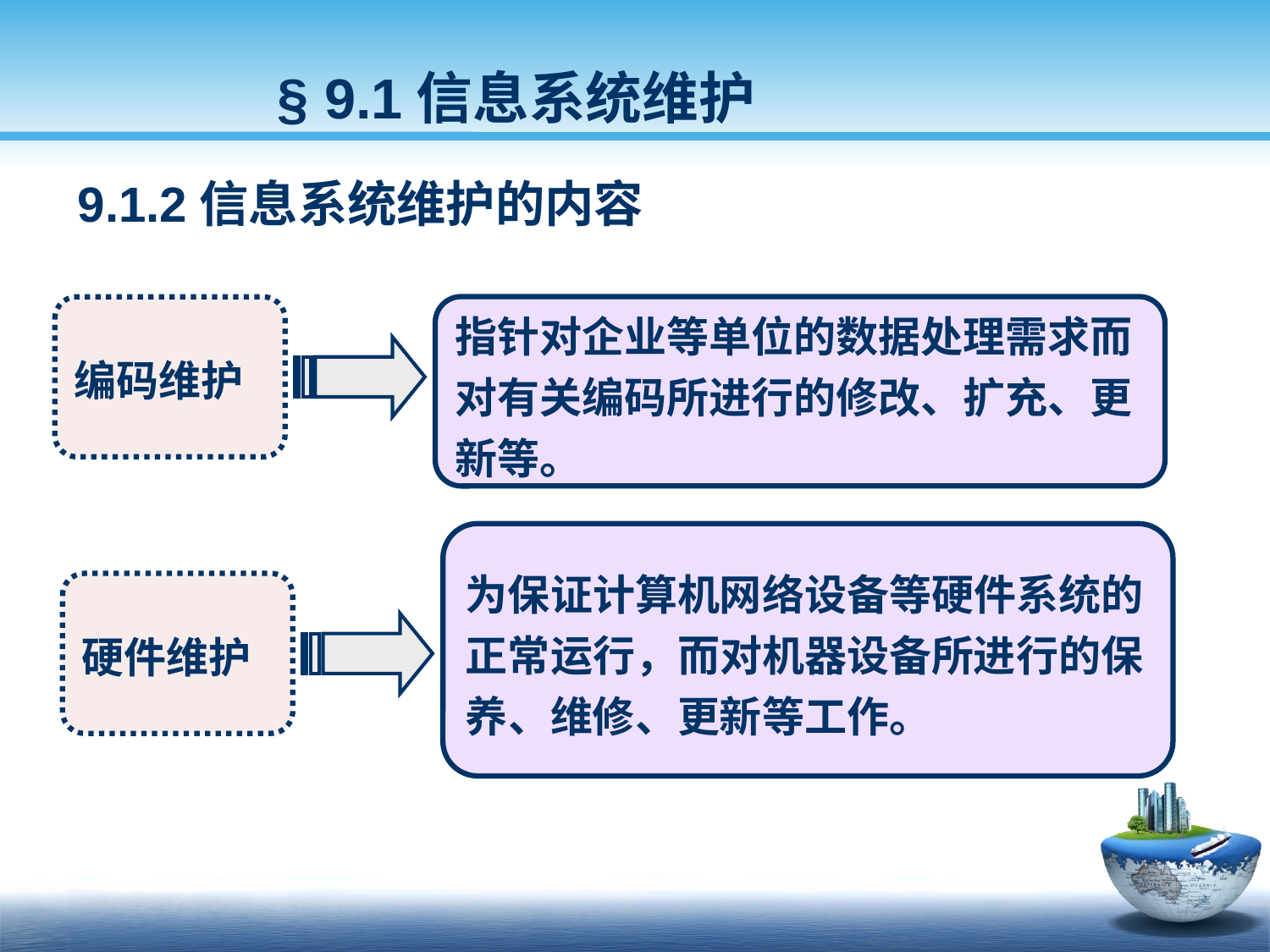

§ 9.1信息系统维护
9.1.2信息系统维护的内容
指针对企业等单位的数据处理需求而对有关编码所进行的修改、扩充、更新等。
编码维护

为保证计算机网络设备等硬件系统的正常运行，而对机器设备所进行的保养、维修、更新等工作。
硬件维护